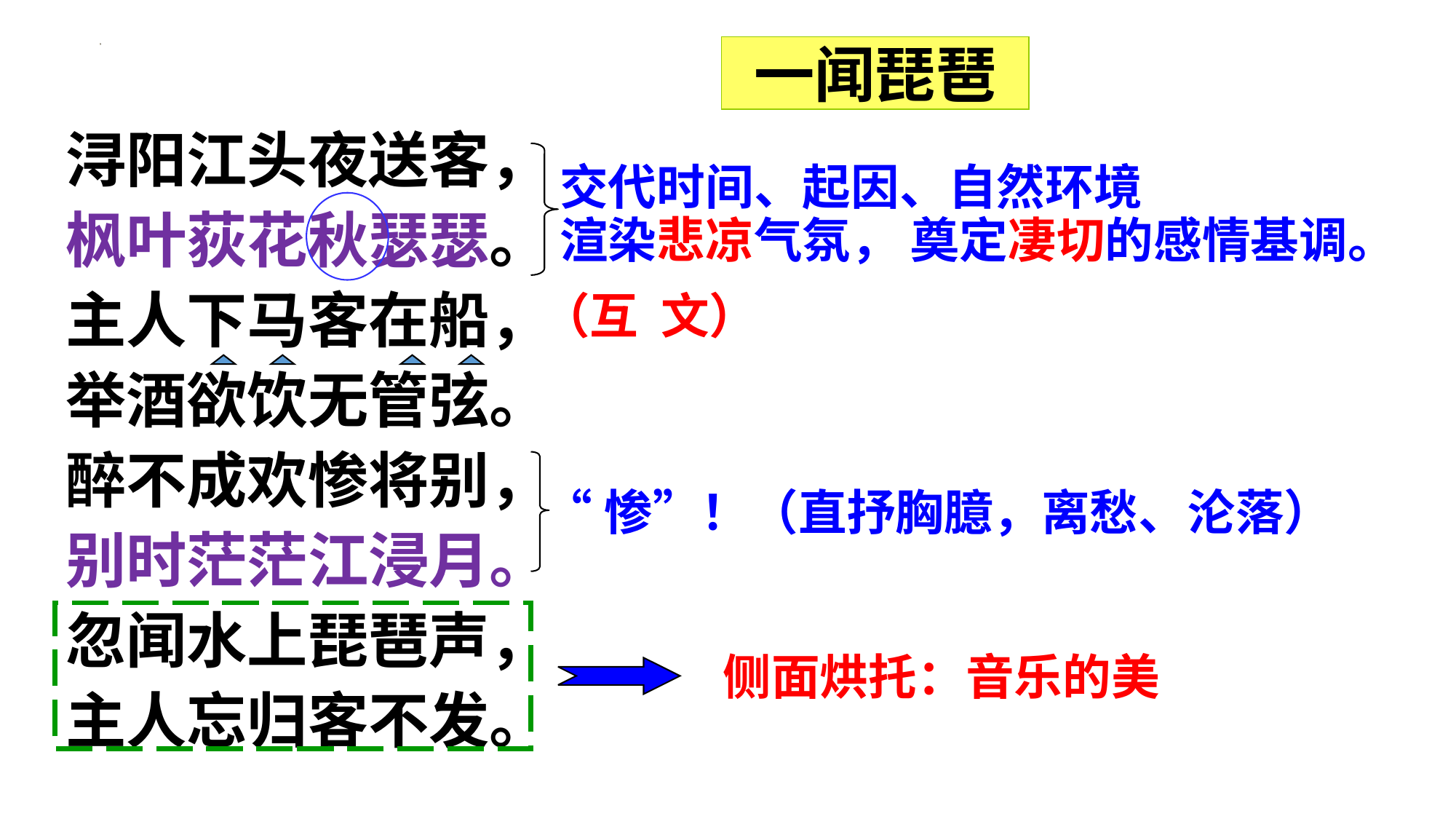

一闻琵琶
浔阳江头夜送客，
枫叶荻花秋瑟瑟。
主人下马客在船，
举酒欲饮无管弦。
醉不成欢惨将别，
别时茫茫江浸月。
忽闻水上琵琶声，
主人忘归客不发。

交代时间、起因、自然环境
渲染悲凉气氛， 奠定凄切的感情基调。

（互  文）

“惨”！（直抒胸臆，离愁、沦落）

侧面烘托：音乐的美